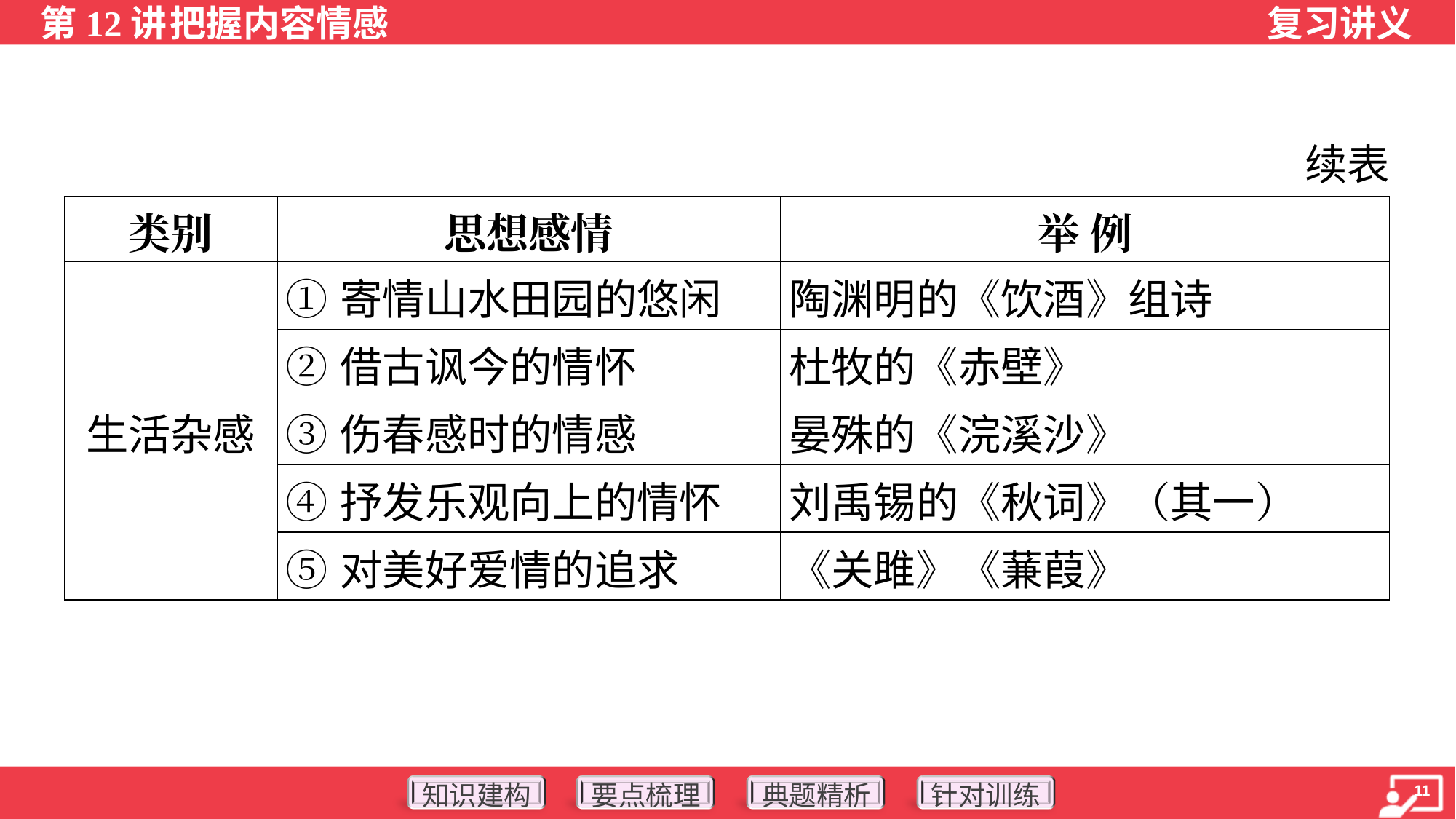

续表
| 类别 | 思想感情 | 举 例 |
| --- | --- | --- |
| 生活杂感 | ①寄情山水田园的悠闲 | 陶渊明的《饮酒》组诗 |
|  | ②借古讽今的情怀 | 杜牧的《赤壁》 |
|  | ③伤春感时的情感 | 晏殊的《浣溪沙》 |
|  | ④抒发乐观向上的情怀 | 刘禹锡的《秋词》（其一） |
|  | ⑤对美好爱情的追求 | 《关雎》《蒹葭》 |